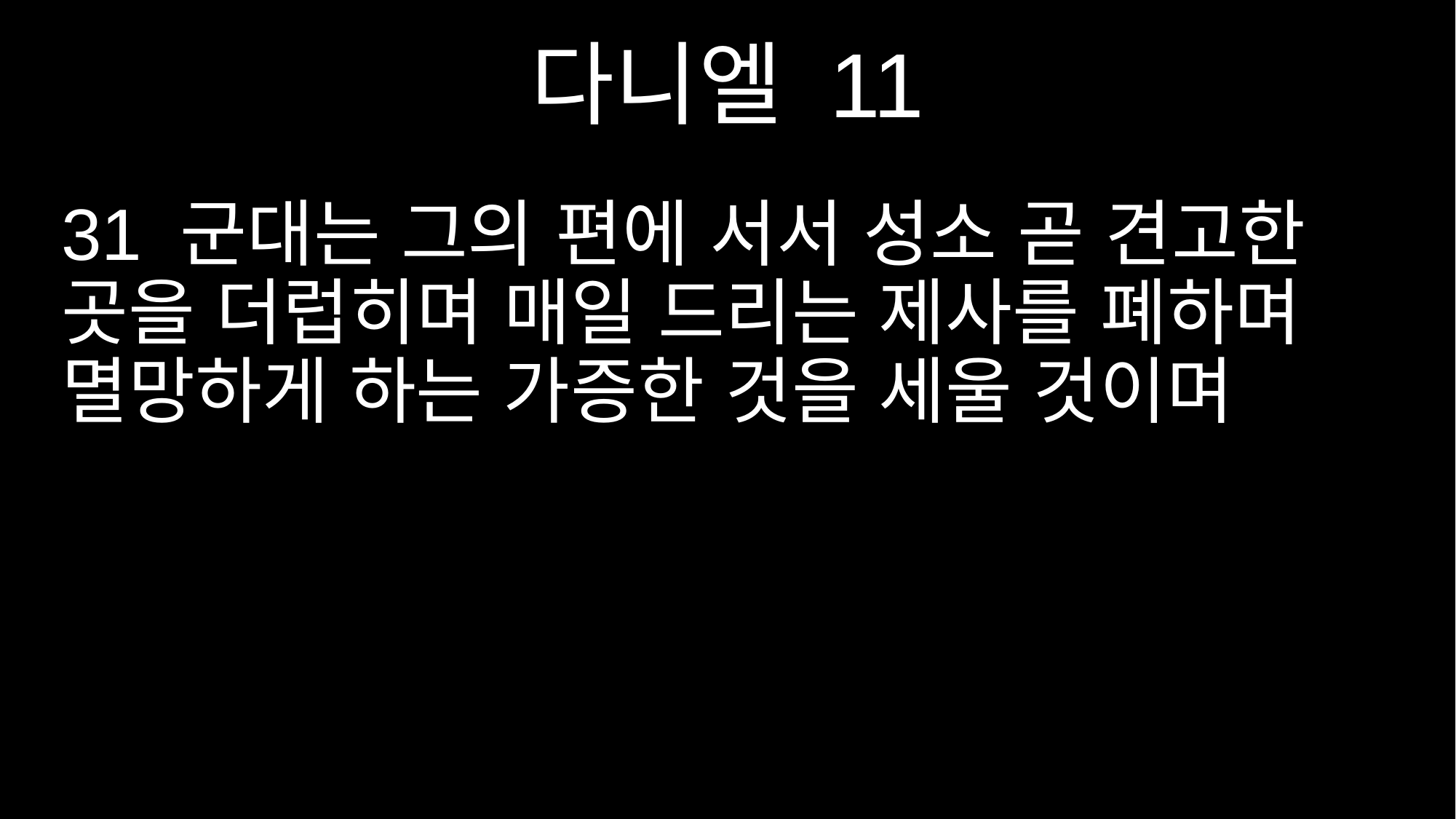

다니엘 11
31 군대는 그의 편에 서서 성소 곧 견고한 곳을 더럽히며 매일 드리는 제사를 폐하며 멸망하게 하는 가증한 것을 세울 것이며